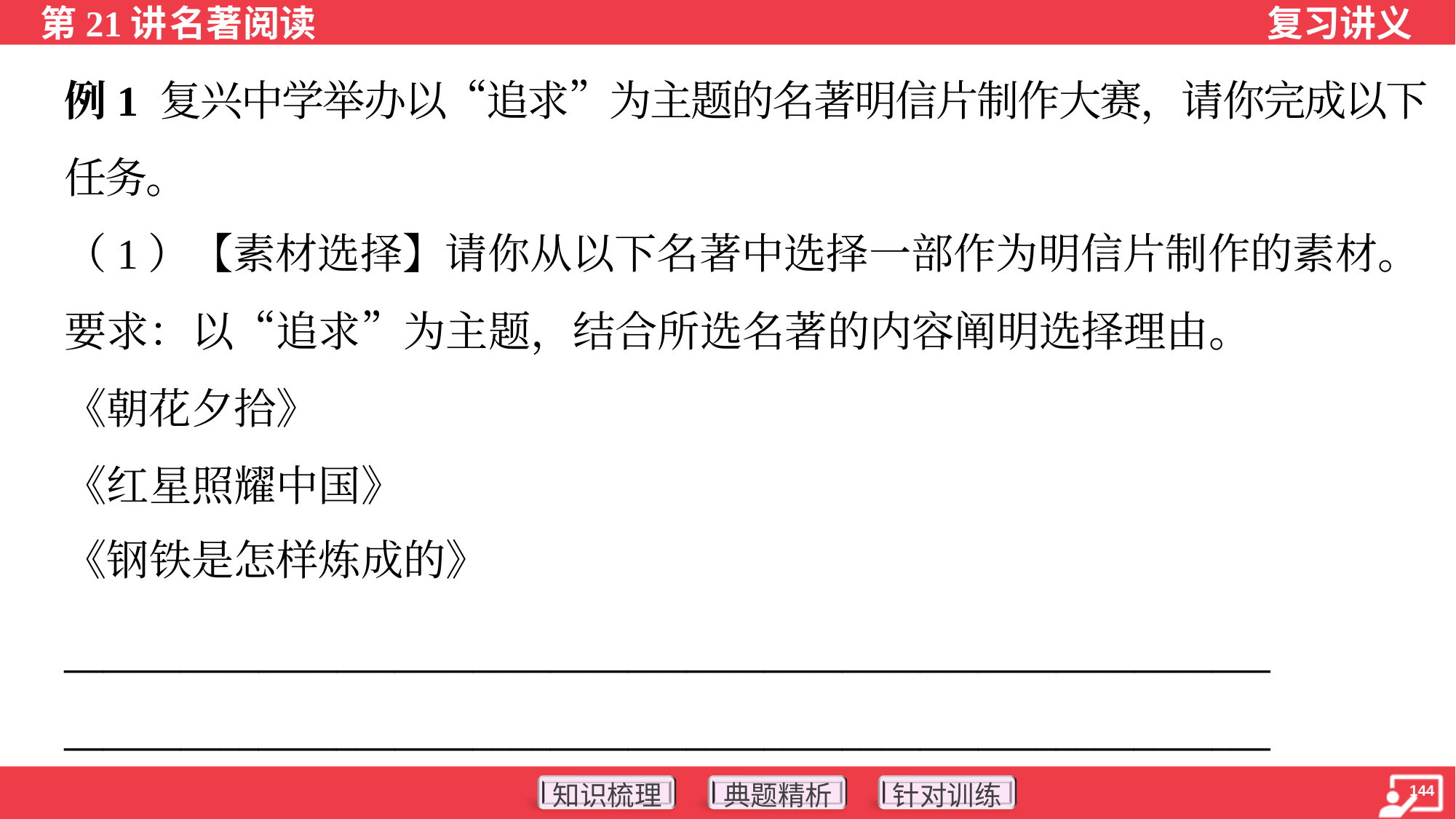

例1 复兴中学举办以“追求”为主题的名著明信片制作大赛，请你完成以下
任务。
（1）【素材选择】请你从以下名著中选择一部作为明信片制作的素材。
要求：以“追求”为主题，结合所选名著的内容阐明选择理由。
《朝花夕拾》
《红星照耀中国》
《钢铁是怎样炼成的》
______________________________________________________________
______________________________________________________________